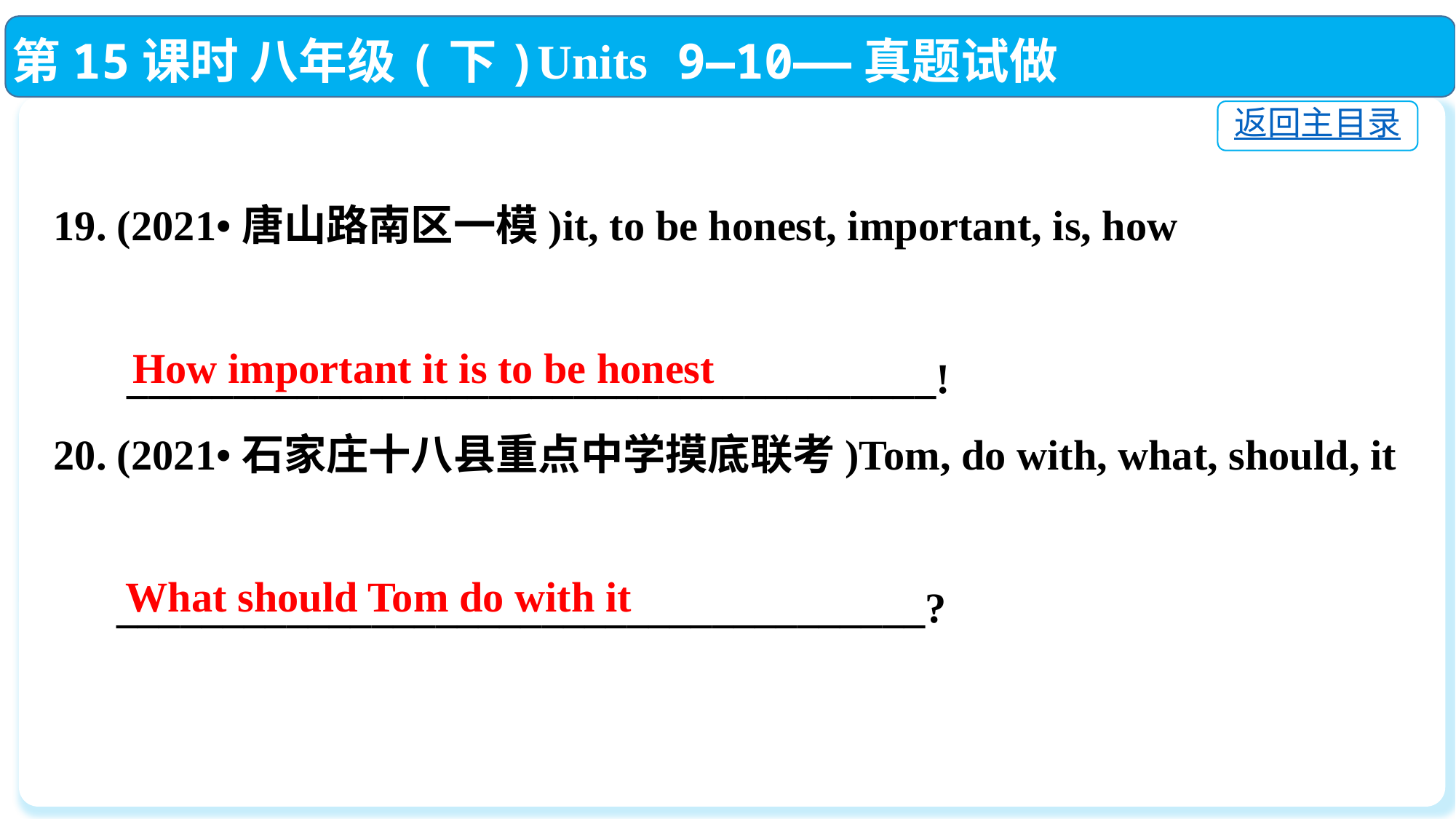

第15课时 八年级(下)Units 9—10——真题试做

返回主目录
19. (2021•唐山路南区一模)it, to be honest, important, is, how

       ______________________________________!
20. (2021•石家庄十八县重点中学摸底联考)Tom, do with, what, should, it

      ______________________________________?
How important it is to be honest
What should Tom do with it